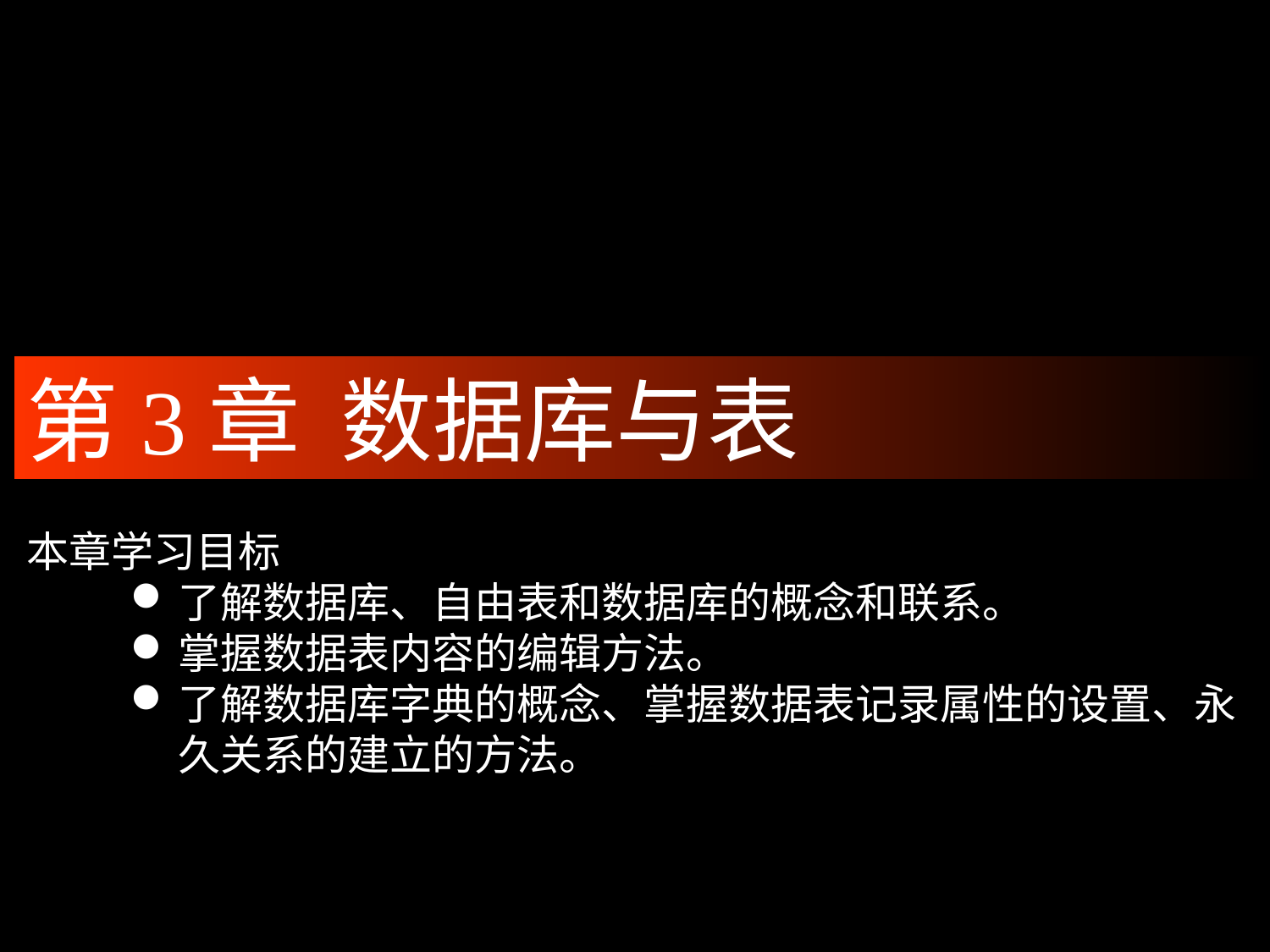

第3章  数据库与表
本章学习目标
了解数据库、自由表和数据库的概念和联系。
掌握数据表内容的编辑方法。
了解数据库字典的概念、掌握数据表记录属性的设置、永久关系的建立的方法。